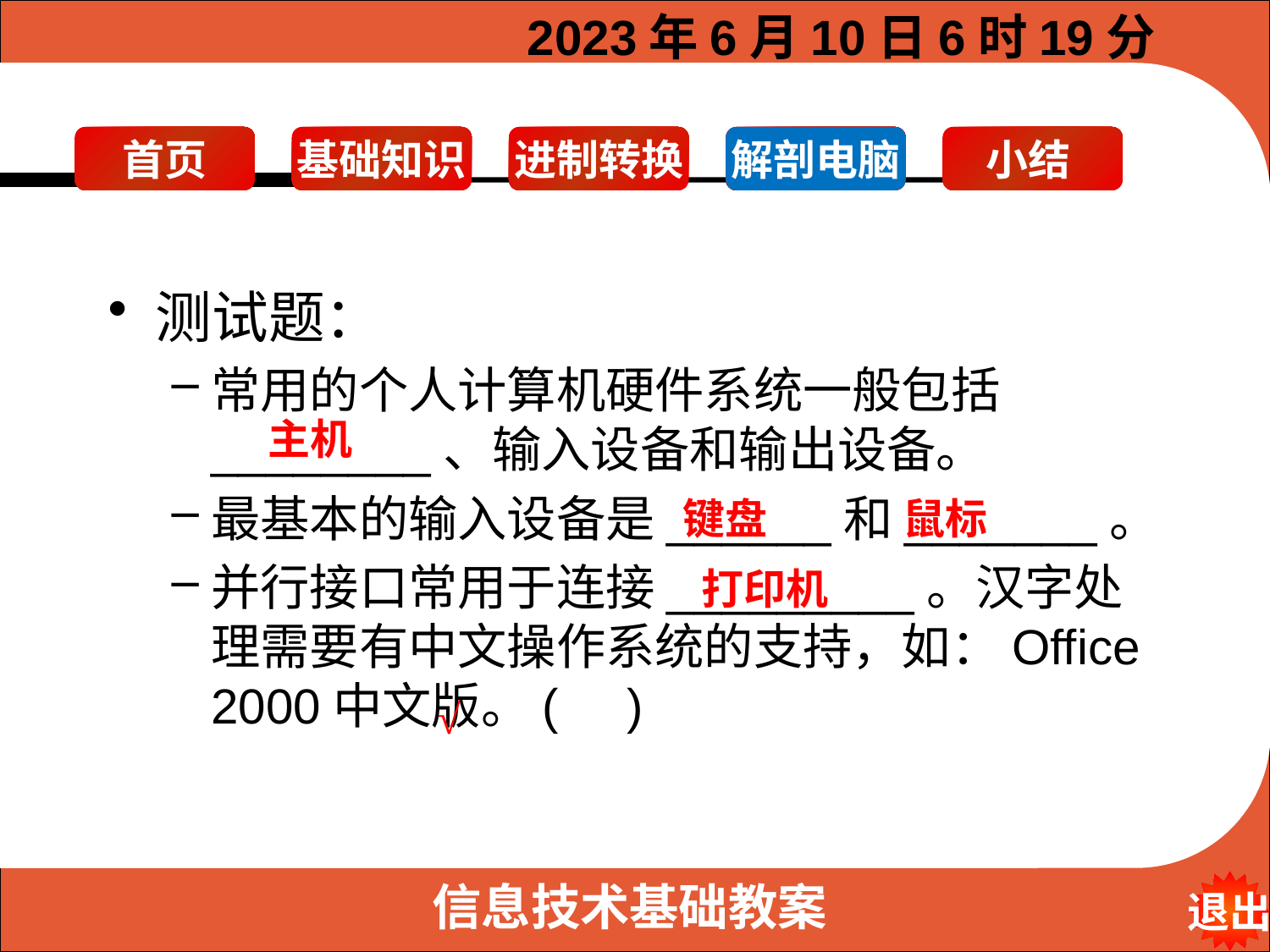

2023年6月10日6时19分
解剖电脑
测试题：
常用的个人计算机硬件系统一般包括________、输入设备和输出设备。
最基本的输入设备是______和_______。
并行接口常用于连接_________。汉字处理需要有中文操作系统的支持，如：Office 2000中文版。(     )
主机
键盘
鼠标
打印机
√